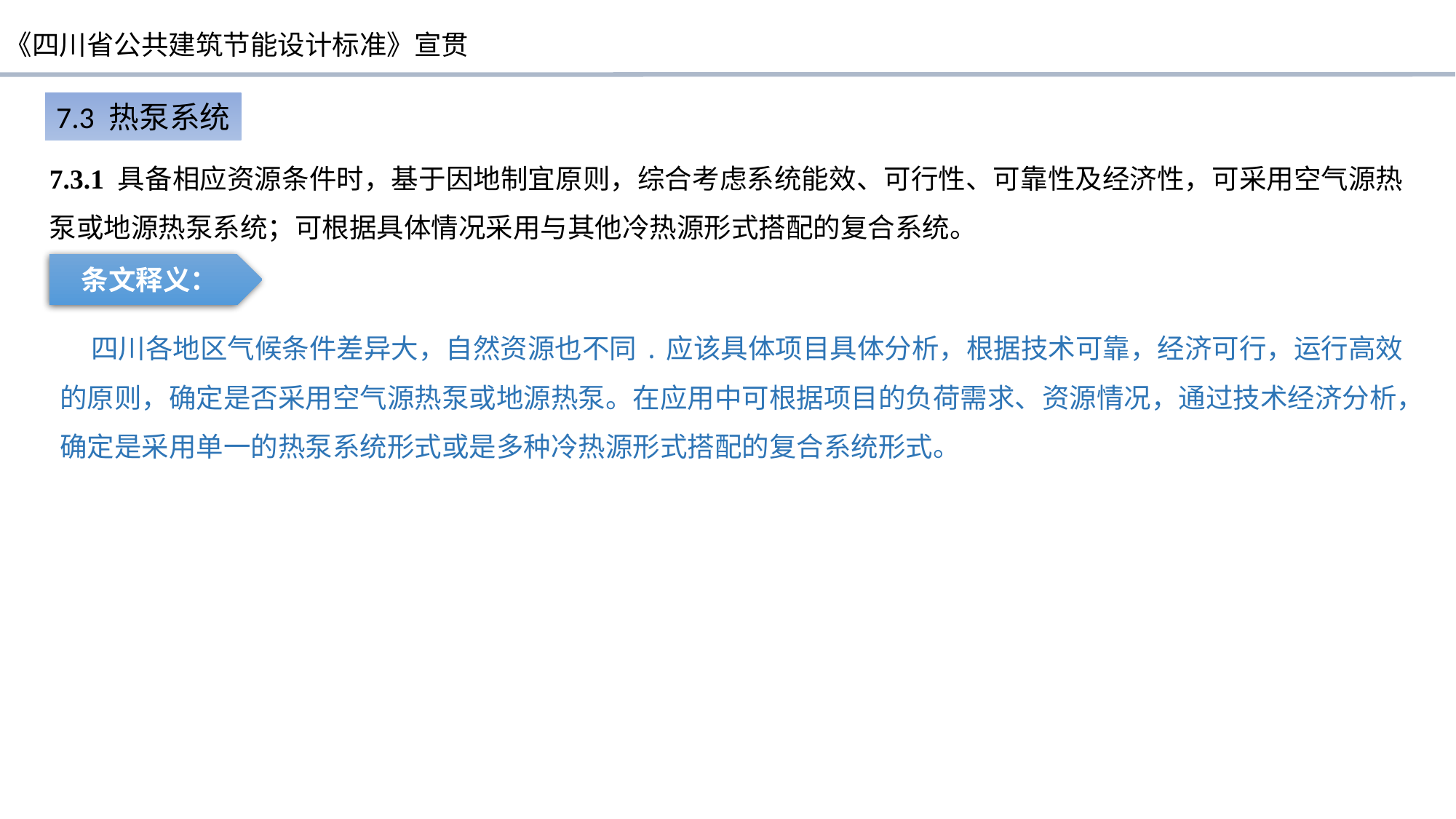

7.3 热泵系统
7.3.1 具备相应资源条件时，基于因地制宜原则，综合考虑系统能效、可行性、可靠性及经济性，可采用空气源热泵或地源热泵系统；可根据具体情况采用与其他冷热源形式搭配的复合系统。
条文释义：
    四川各地区气候条件差异大，自然资源也不同.应该具体项目具体分析，根据技术可靠，经济可行，运行高效的原则，确定是否采用空气源热泵或地源热泵。在应用中可根据项目的负荷需求、资源情况，通过技术经济分析，确定是采用单一的热泵系统形式或是多种冷热源形式搭配的复合系统形式。